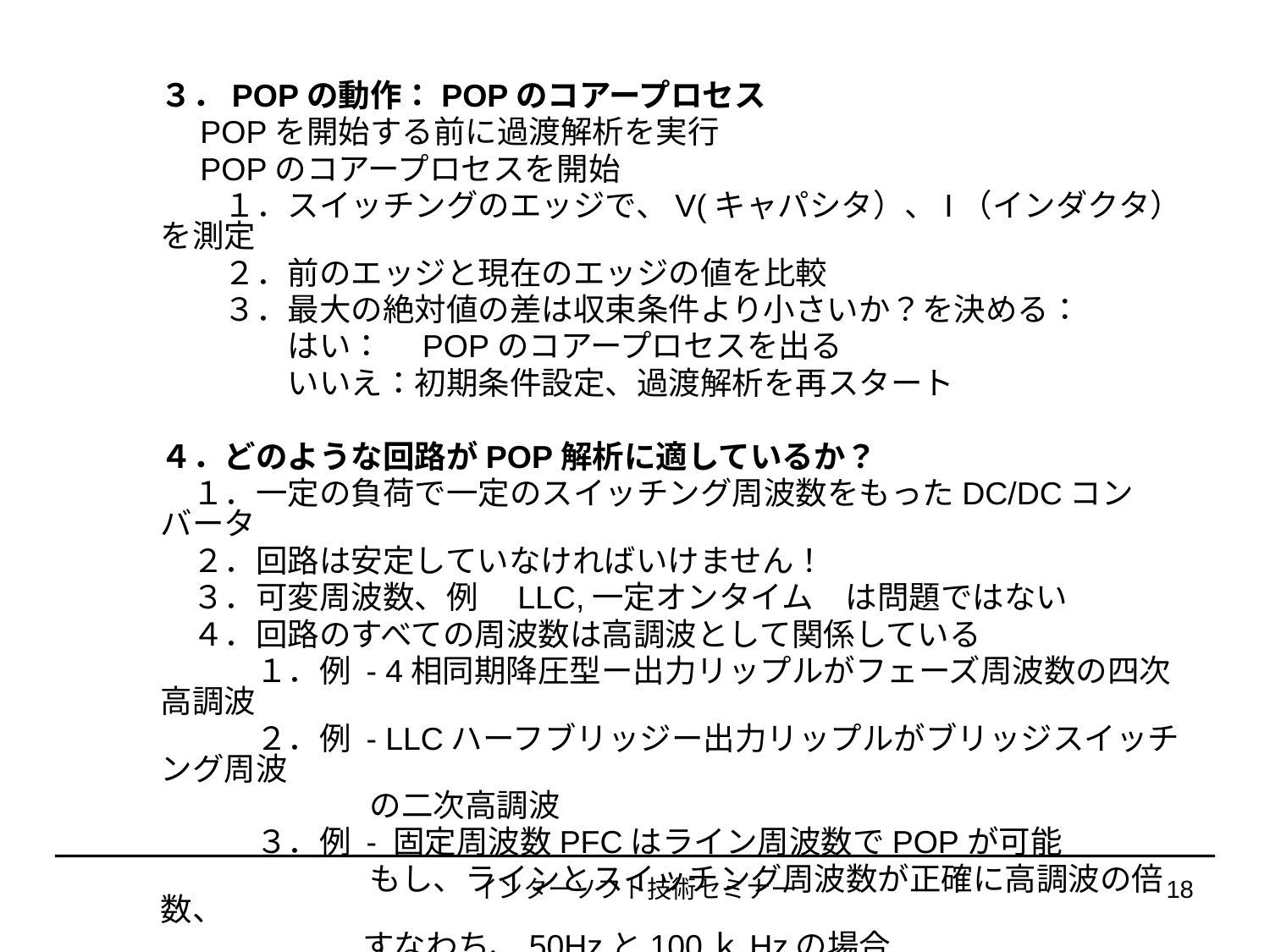

３．POPの動作：POPのコアープロセス
　POPを開始する前に過渡解析を実行
　POPのコアープロセスを開始
　　１．スイッチングのエッジで、V(キャパシタ）、I（インダクタ）を測定
　　２．前のエッジと現在のエッジの値を比較
　　３．最大の絶対値の差は収束条件より小さいか？を決める：
　　　　はい：　POPのコアープロセスを出る
　　　　いいえ：初期条件設定、過渡解析を再スタート

４．どのような回路がPOP解析に適しているか？
　１．一定の負荷で一定のスイッチング周波数をもったDC/DCコンバータ
　２．回路は安定していなければいけません！
　３．可変周波数、例　LLC,一定オンタイム　は問題ではない
　４．回路のすべての周波数は高調波として関係している
　　　１．例 - 4相同期降圧型ー出力リップルがフェーズ周波数の四次高調波
　　　２．例 - LLCハーフブリッジー出力リップルがブリッジスイッチング周波
　　　　　       の二次高調波
　　　３．例 - 固定周波数PFCはライン周波数でPOPが可能
　　　　　       もし、ラインとスイッチング周波数が正確に高調波の倍数、
　　　　　      すなわち、50Hzと100ｋHzの場合

インターソフト技術セミナー
18